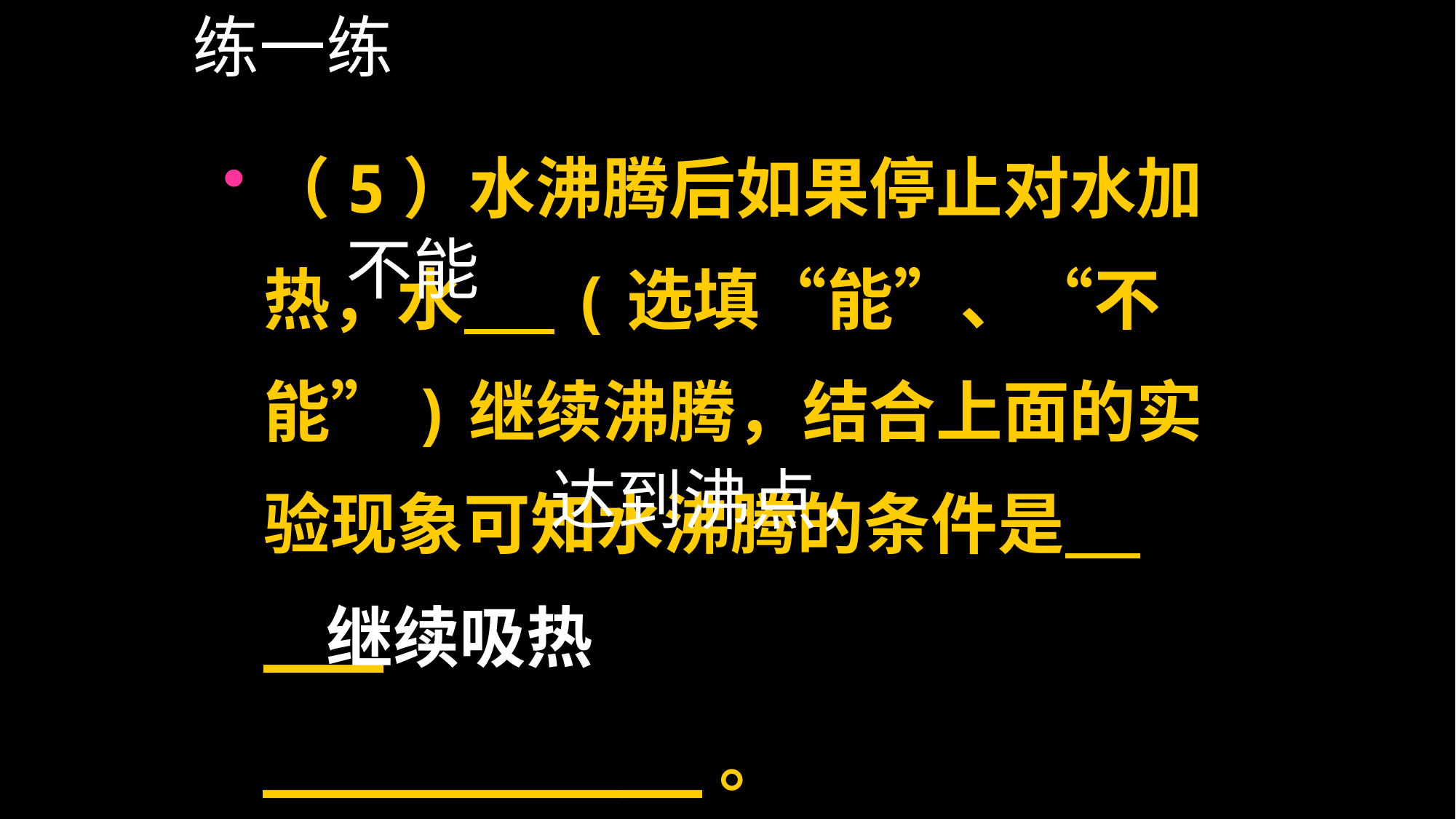

# 练一练
（5）水沸腾后如果停止对水加热，水      (选填“能”、“不能”)继续沸腾，结合上面的实验现象可知水沸腾的条件是      ___
 ___________。
不能
                  达到沸点，
继续吸热